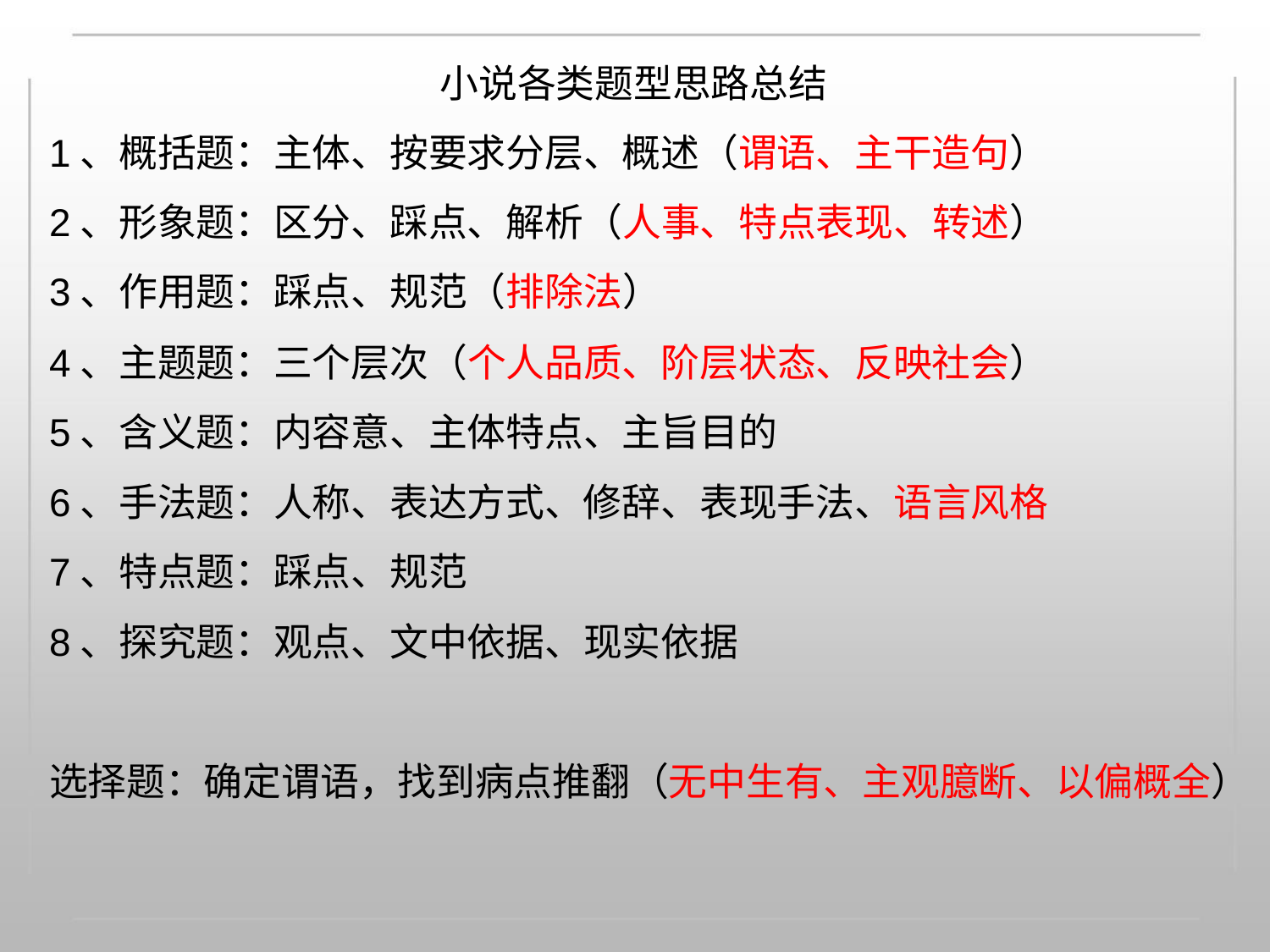

小说各类题型思路总结
1、概括题：主体、按要求分层、概述（谓语、主干造句）
2、形象题：区分、踩点、解析（人事、特点表现、转述）
3、作用题：踩点、规范（排除法）
4、主题题：三个层次（个人品质、阶层状态、反映社会）
5、含义题：内容意、主体特点、主旨目的
6、手法题：人称、表达方式、修辞、表现手法、语言风格
7、特点题：踩点、规范
8、探究题：观点、文中依据、现实依据
选择题：确定谓语，找到病点推翻（无中生有、主观臆断、以偏概全）